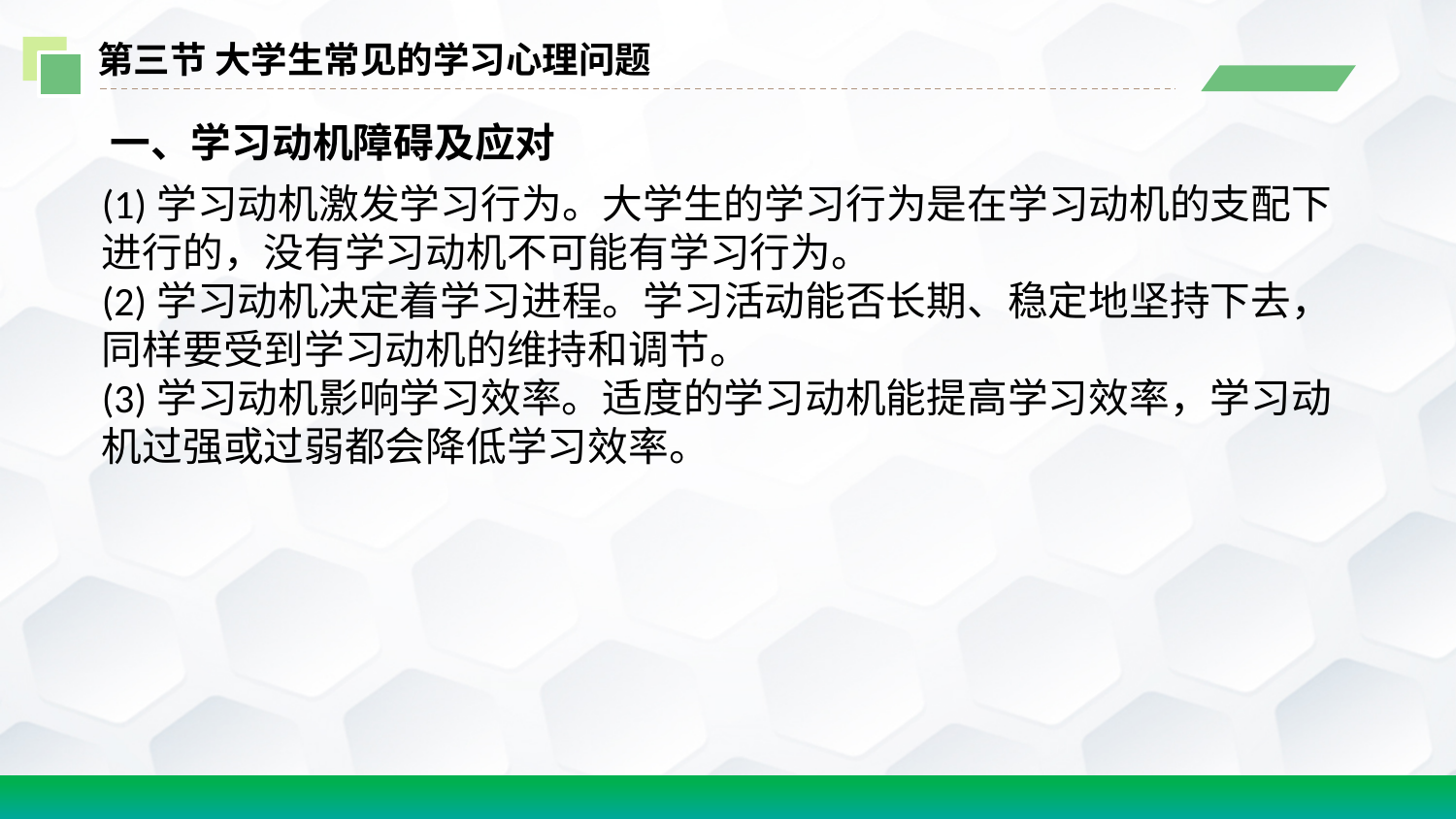

第三节 大学生常见的学习心理问题
 一、学习动机障碍及应对
(1)学习动机激发学习行为。大学生的学习行为是在学习动机的支配下进行的，没有学习动机不可能有学习行为。
(2)学习动机决定着学习进程。学习活动能否长期、稳定地坚持下去，同样要受到学习动机的维持和调节。
(3)学习动机影响学习效率。适度的学习动机能提高学习效率，学习动机过强或过弱都会降低学习效率。